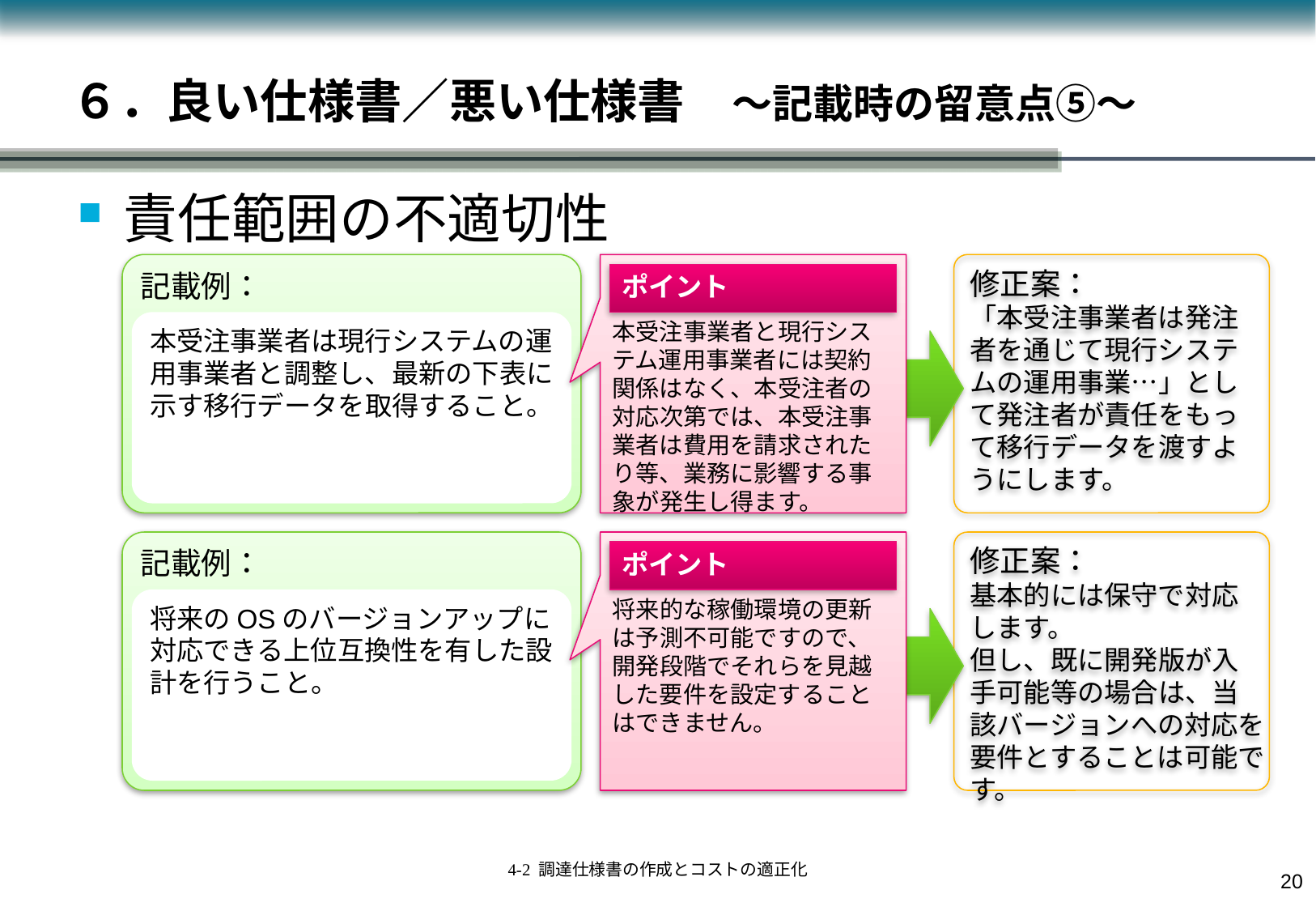

# ６．良い仕様書／悪い仕様書　～記載時の留意点⑤～
責任範囲の不適切性
記載例：

本受注事業者と現行システム運用事業者には契約関係はなく、本受注者の対応次第では、本受注事業者は費用を請求されたり等、業務に影響する事象が発生し得ます。
修正案：
「本受注事業者は発注者を通じて現行システムの運用事業…」として発注者が責任をもって移行データを渡すようにします。
ポイント
本受注事業者は現行システムの運用事業者と調整し、最新の下表に示す移行データを取得すること。

記載例：

将来的な稼働環境の更新は予測不可能ですので、開発段階でそれらを見越した要件を設定することはできません。
修正案：
基本的には保守で対応します。
但し、既に開発版が入手可能等の場合は、当該バージョンへの対応を要件とすることは可能です。
ポイント
将来のOSのバージョンアップに対応できる上位互換性を有した設計を行うこと。

20
4-2 調達仕様書の作成とコストの適正化